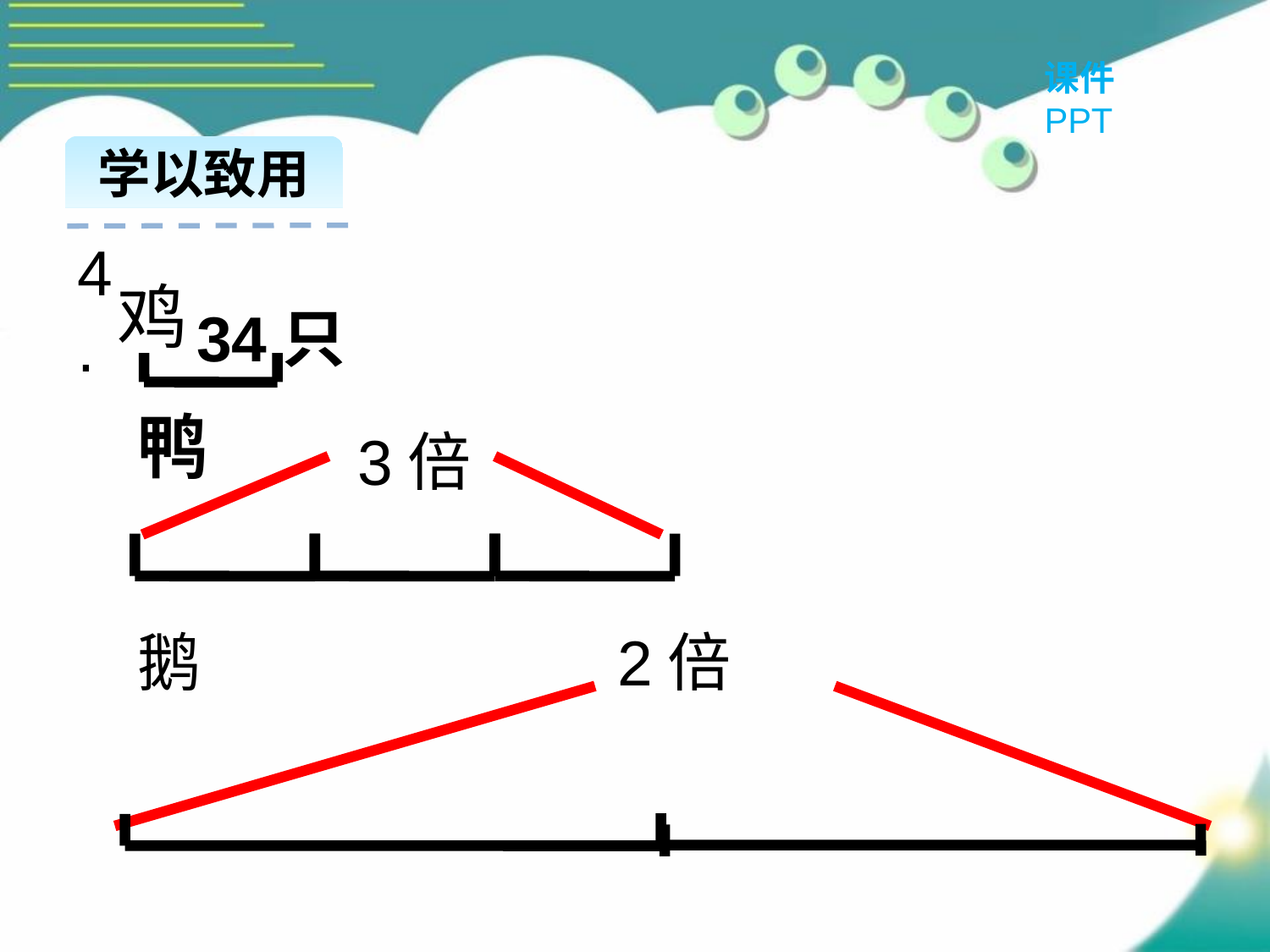

课件PPT

学以致用

4.
鸡

34只
鸭
3倍

鹅
2倍